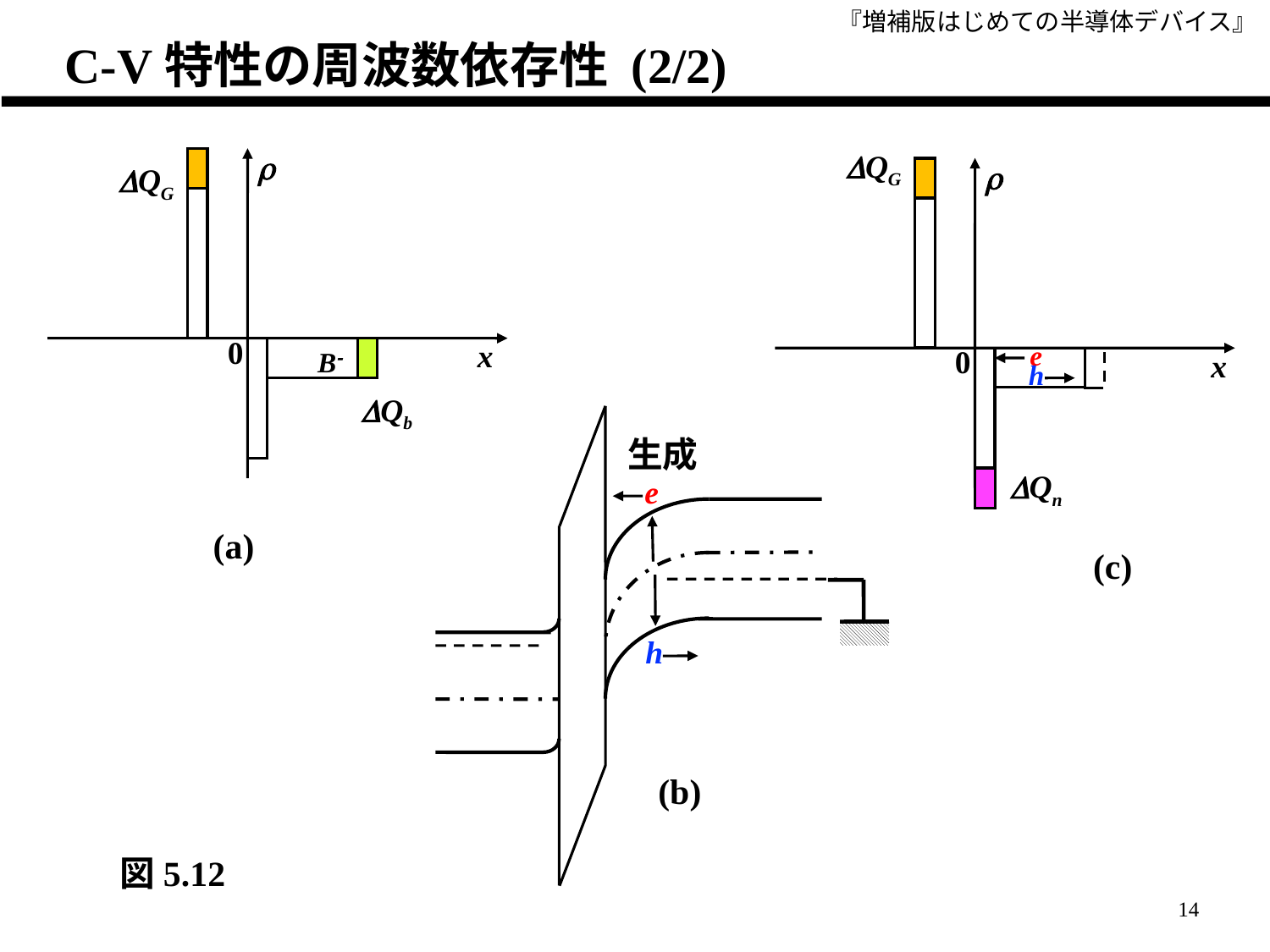

C-V特性の周波数依存性 (2/2)
ΔQG
ρ

e
0
x

h

ΔQn

(c)
ρ

ΔQG

0
x

B−
ΔQb

e

h

生成
(b)
(a)
図5.12